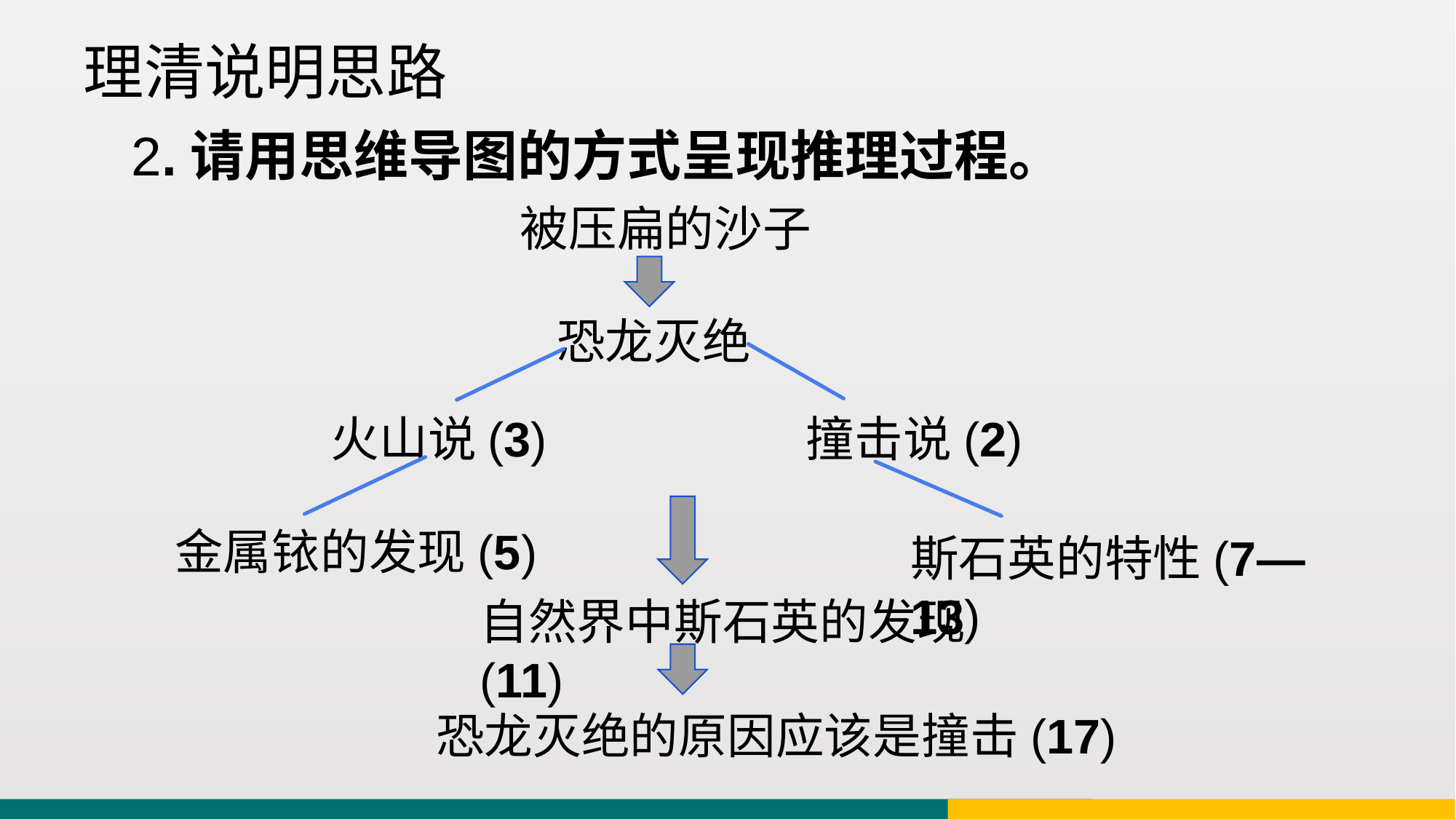

理清说明思路
2.请用思维导图的方式呈现推理过程。
被压扁的沙子

恐龙灭绝
火山说(3)
撞击说(2)

金属铱的发现(5)
斯石英的特性(7—13)
自然界中斯石英的发现(11)

恐龙灭绝的原因应该是撞击(17)